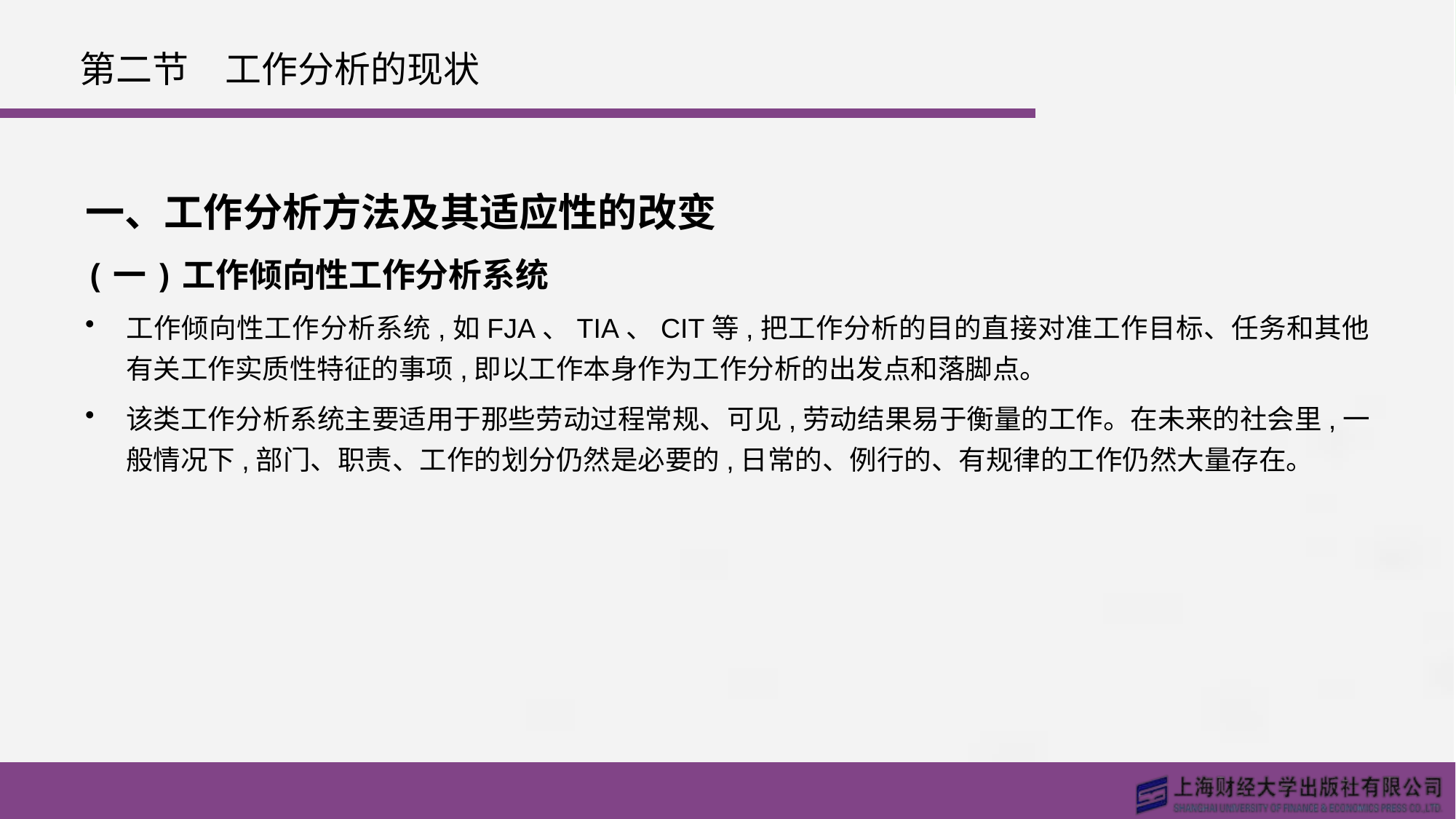

# 第二节　工作分析的现状
一、工作分析方法及其适应性的改变
(一)工作倾向性工作分析系统
工作倾向性工作分析系统,如FJA、TIA、CIT等,把工作分析的目的直接对准工作目标、任务和其他有关工作实质性特征的事项,即以工作本身作为工作分析的出发点和落脚点。
该类工作分析系统主要适用于那些劳动过程常规、可见,劳动结果易于衡量的工作。在未来的社会里,一般情况下,部门、职责、工作的划分仍然是必要的,日常的、例行的、有规律的工作仍然大量存在。